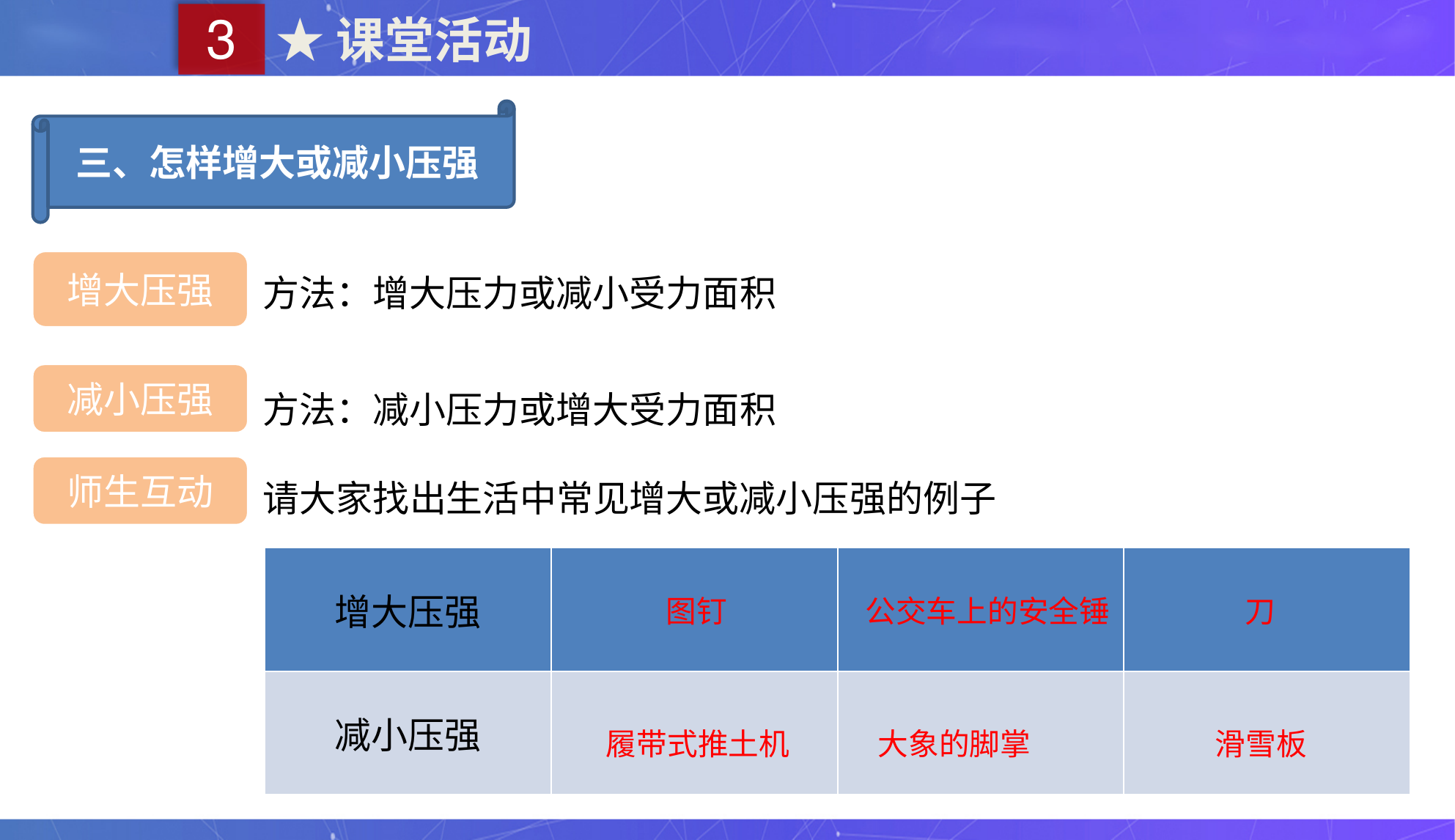

3
★课堂活动
三、怎样增大或减小压强
方法：增大压力或减小受力面积
增大压强
方法：减小压力或增大受力面积
减小压强
请大家找出生活中常见增大或减小压强的例子
师生互动
| 增大压强 |  |  |  |
| --- | --- | --- | --- |
| 减小压强 |  |  |  |
图钉
公交车上的安全锤
刀
履带式推土机
大象的脚掌
滑雪板